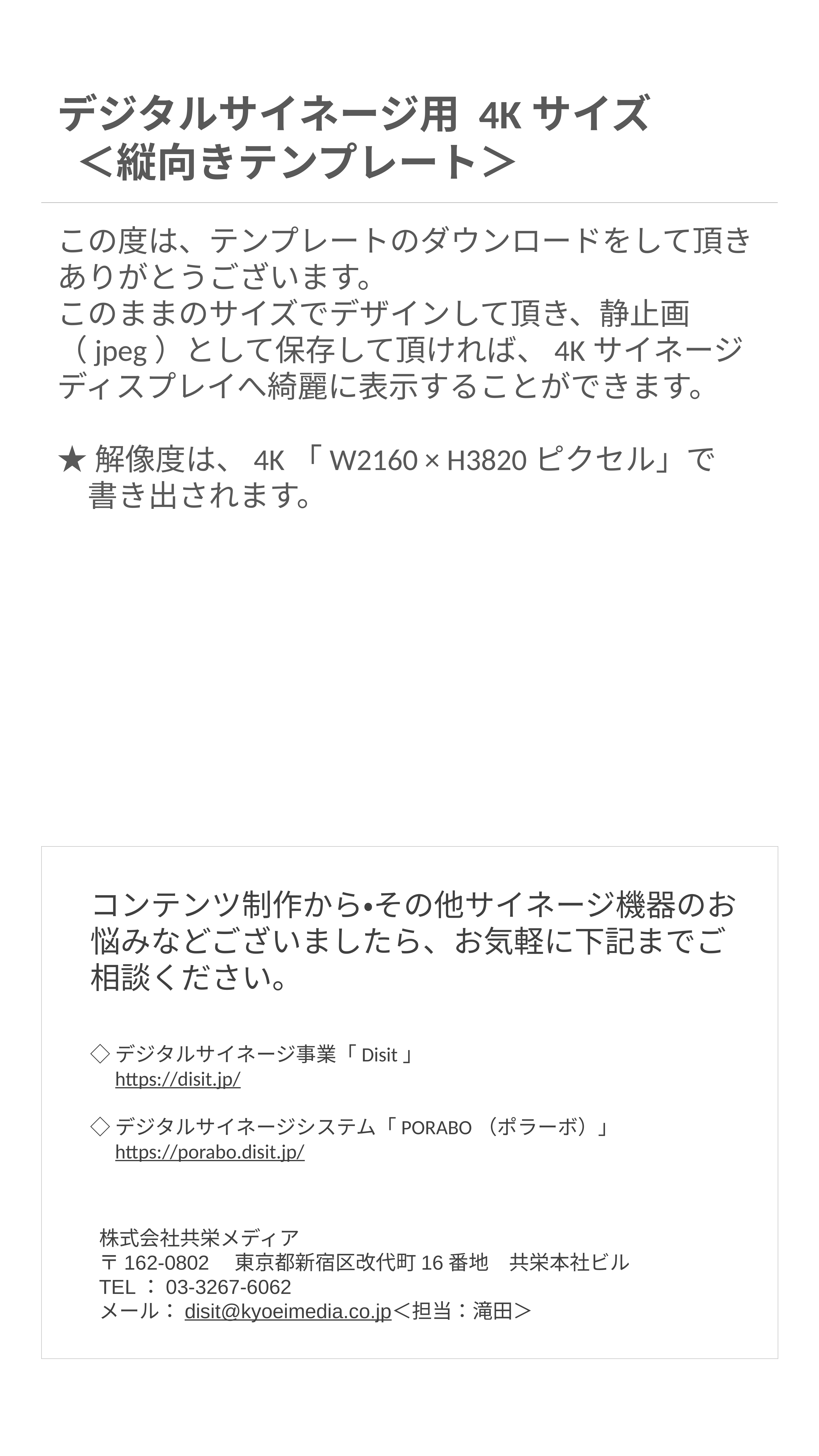

デジタルサイネージ用 4Kサイズ
 ＜縦向きテンプレート＞

この度は、テンプレートのダウンロードをして頂きありがとうございます。
このままのサイズでデザインして頂き、静止画（jpeg）として保存して頂ければ、4Kサイネージディスプレイへ綺麗に表示することができます。

★解像度は、4K「W2160 × H3820ピクセル」で
　書き出されます。

コンテンツ制作から・その他サイネージ機器のお悩みなどございましたら、お気軽に下記までご相談ください。
◇デジタルサイネージ事業「Disit」
　https://disit.jp/

◇デジタルサイネージシステム「PORABO（ポラーボ）」
　https://porabo.disit.jp/
株式会社共栄メディア
〒162-0802　東京都新宿区改代町16番地　共栄本社ビル
TEL：03-3267-6062
メール：disit@kyoeimedia.co.jp＜担当：滝田＞